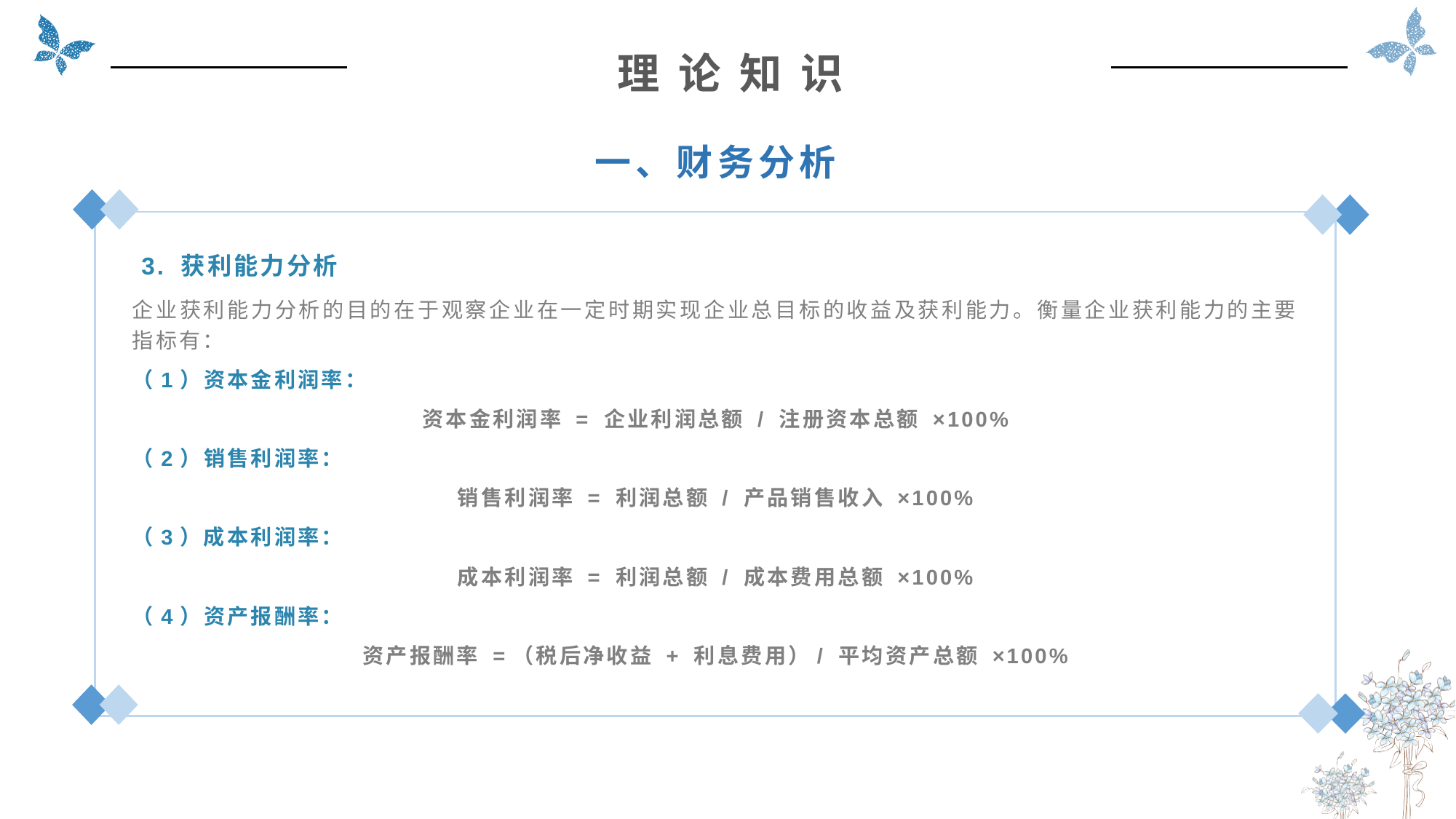

理 论 知 识
一、财务分析

 3. 获利能力分析
企业获利能力分析的目的在于观察企业在一定时期实现企业总目标的收益及获利能力。衡量企业获利能力的主要指标有：
（1）资本金利润率：
资本金利润率 = 企业利润总额 / 注册资本总额 ×100%
（2）销售利润率：
销售利润率 = 利润总额 / 产品销售收入 ×100%
（3）成本利润率：
成本利润率 = 利润总额 / 成本费用总额 ×100%
（4）资产报酬率：
资产报酬率 =（税后净收益 + 利息费用）/ 平均资产总额 ×100%